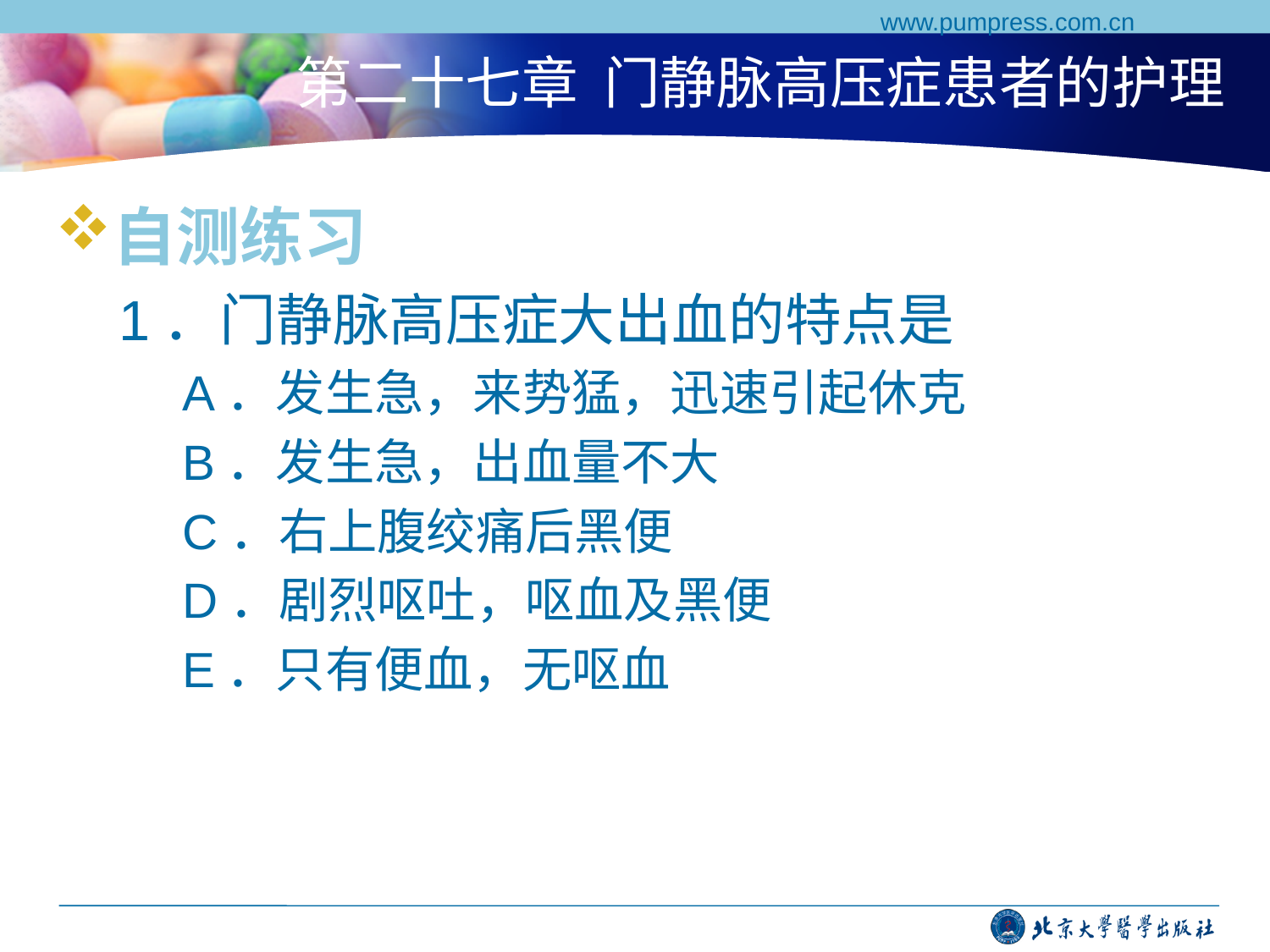

www.pumpress.com.cn
# 第二十七章  门静脉高压症患者的护理
自测练习
1．门静脉高压症大出血的特点是
A．发生急，来势猛，迅速引起休克
B．发生急，出血量不大
C．右上腹绞痛后黑便
D．剧烈呕吐，呕血及黑便
E．只有便血，无呕血